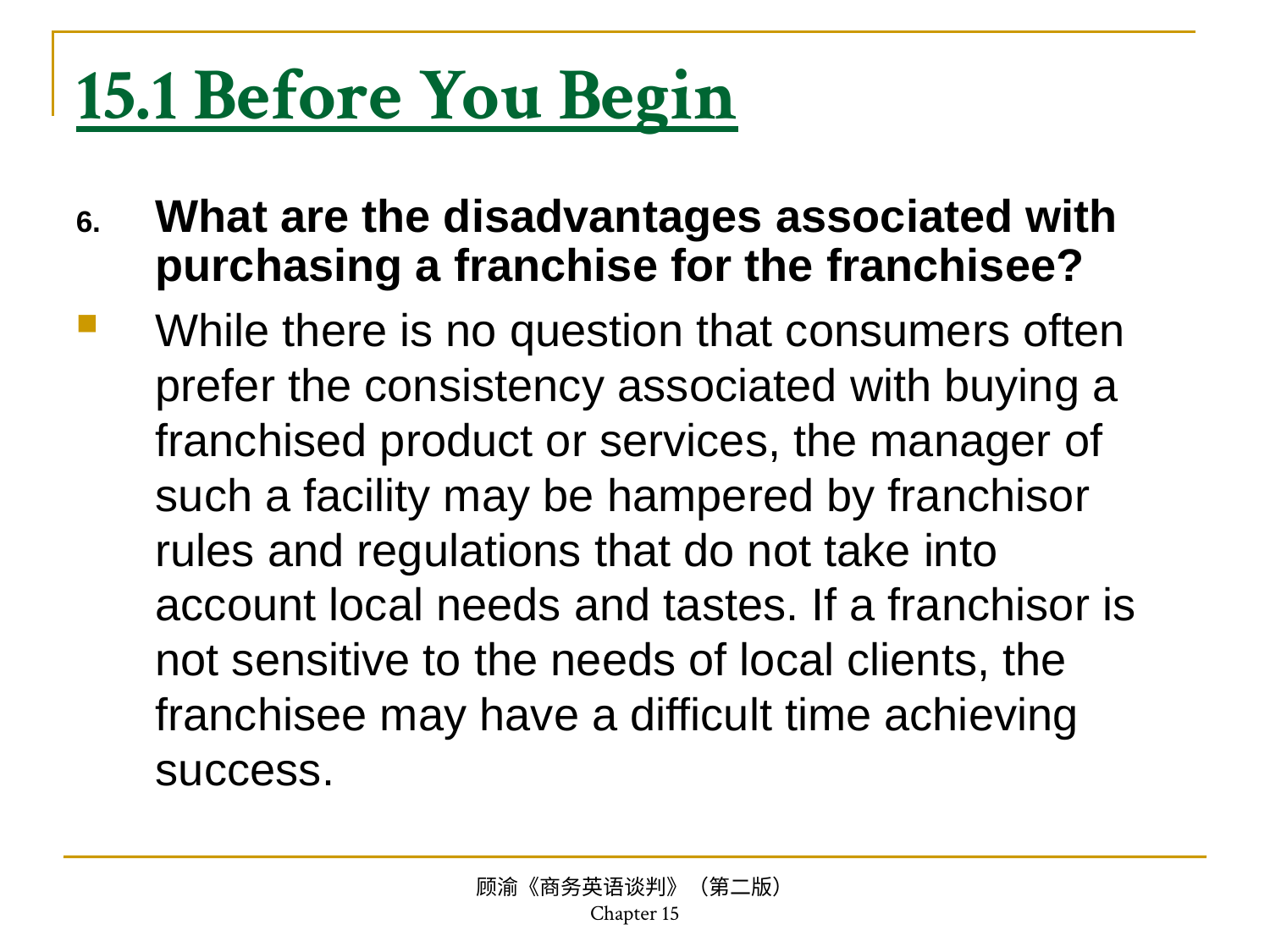

# 15.1 Before You Begin
What are the disadvantages associated with purchasing a franchise for the franchisee?
While there is no question that consumers often prefer the consistency associated with buying a franchised product or services, the manager of such a facility may be hampered by franchisor rules and regulations that do not take into account local needs and tastes. If a franchisor is not sensitive to the needs of local clients, the franchisee may have a difficult time achieving success.

10
顾渝《商务英语谈判》（第二版） Chapter 15